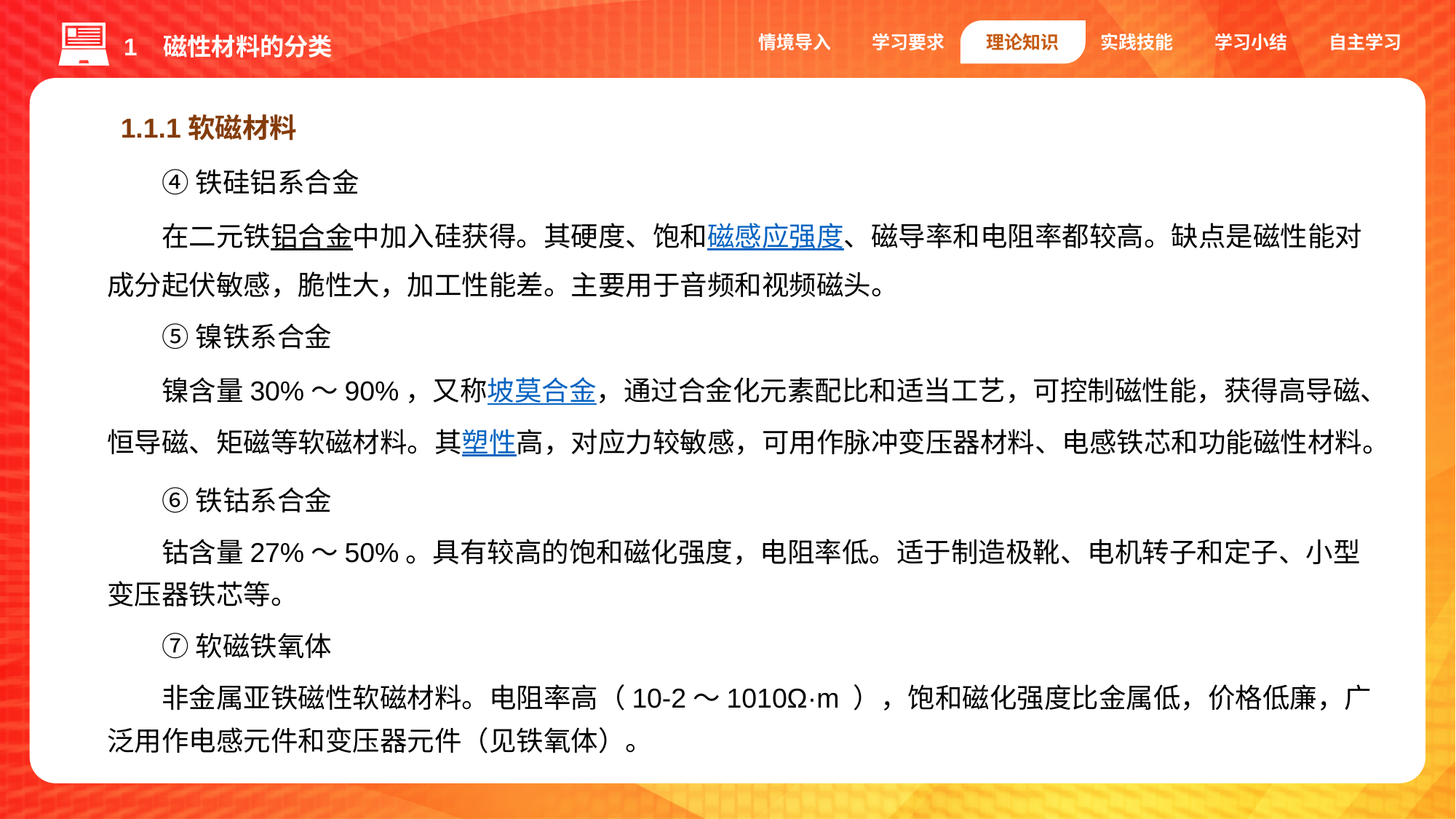

情境导入
学习要求
理论知识
实践技能
学习小结
自主学习

1   磁性材料的分类
1.1.1软磁材料
④铁硅铝系合金
在二元铁铝合金中加入硅获得。其硬度、饱和磁感应强度、磁导率和电阻率都较高。缺点是磁性能对成分起伏敏感，脆性大，加工性能差。主要用于音频和视频磁头。
⑤镍铁系合金
镍含量30%～90%，又称坡莫合金，通过合金化元素配比和适当工艺，可控制磁性能，获得高导磁、恒导磁、矩磁等软磁材料。其塑性高，对应力较敏感，可用作脉冲变压器材料、电感铁芯和功能磁性材料。
⑥铁钴系合金
钴含量27%～50%。具有较高的饱和磁化强度，电阻率低。适于制造极靴、电机转子和定子、小型变压器铁芯等。
⑦软磁铁氧体
非金属亚铁磁性软磁材料。电阻率高（10-2～1010Ω·m ），饱和磁化强度比金属低，价格低廉，广泛用作电感元件和变压器元件（见铁氧体）。